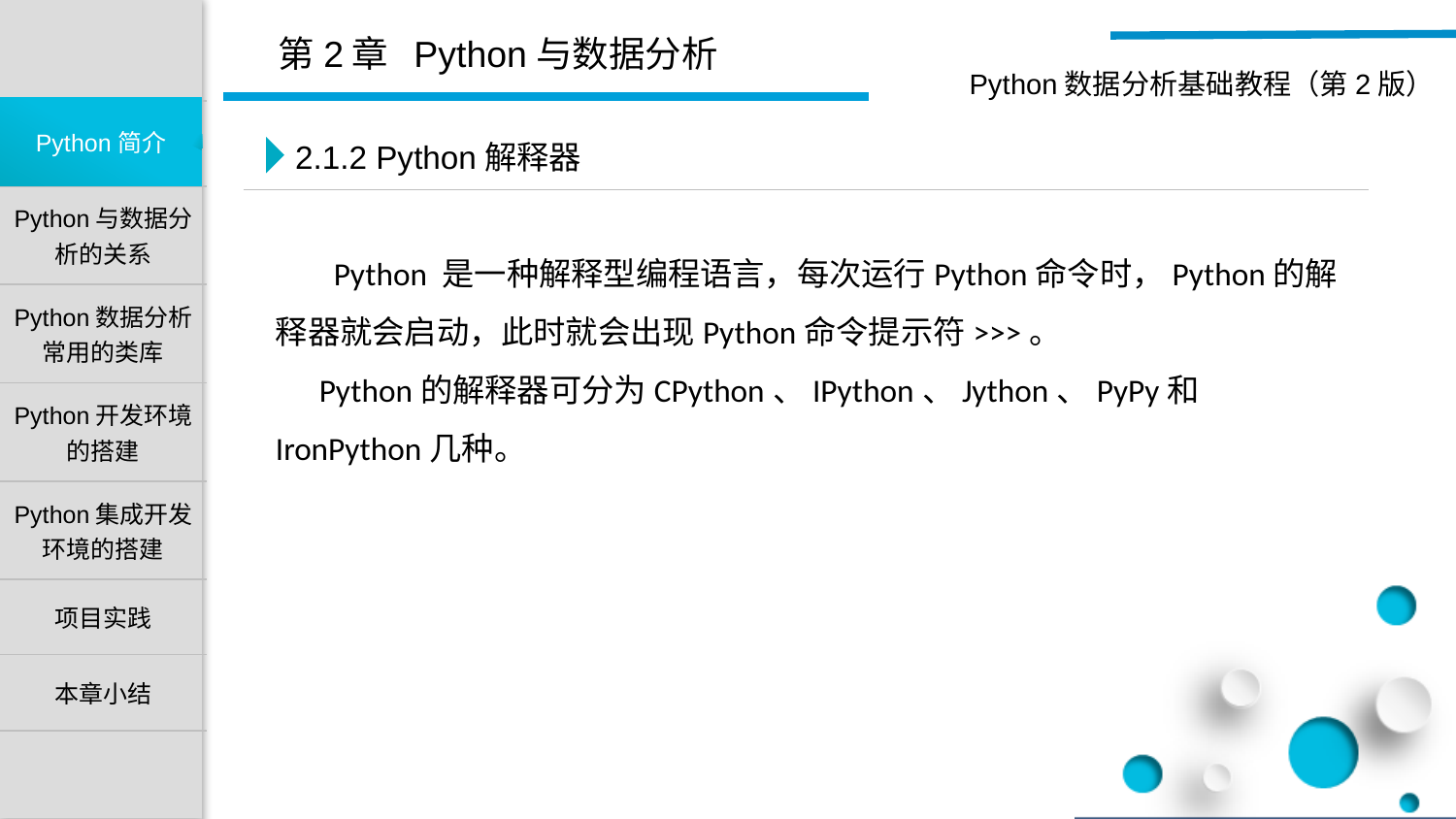

2.1.2 Python解释器

        Python 是一种解释型编程语言，每次运行Python命令时，Python的解释器就会启动，此时就会出现Python命令提示符>>>。
      Python的解释器可分为CPython、IPython、Jython、PyPy和IronPython几种。